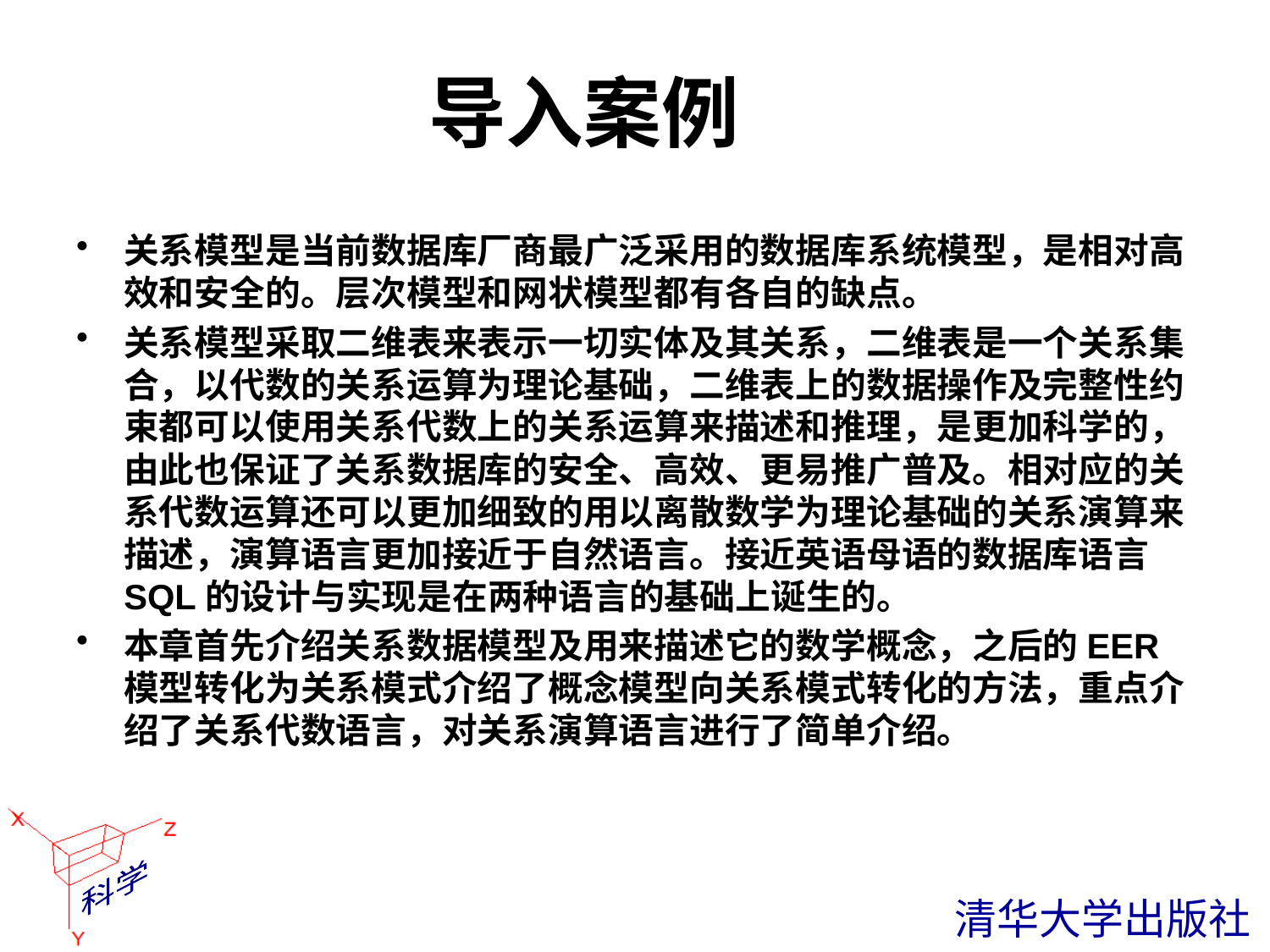

# 导入案例
关系模型是当前数据库厂商最广泛采用的数据库系统模型，是相对高效和安全的。层次模型和网状模型都有各自的缺点。
关系模型采取二维表来表示一切实体及其关系，二维表是一个关系集合，以代数的关系运算为理论基础，二维表上的数据操作及完整性约束都可以使用关系代数上的关系运算来描述和推理，是更加科学的，由此也保证了关系数据库的安全、高效、更易推广普及。相对应的关系代数运算还可以更加细致的用以离散数学为理论基础的关系演算来描述，演算语言更加接近于自然语言。接近英语母语的数据库语言SQL的设计与实现是在两种语言的基础上诞生的。
本章首先介绍关系数据模型及用来描述它的数学概念，之后的EER模型转化为关系模式介绍了概念模型向关系模式转化的方法，重点介绍了关系代数语言，对关系演算语言进行了简单介绍。
      清华大学出版社